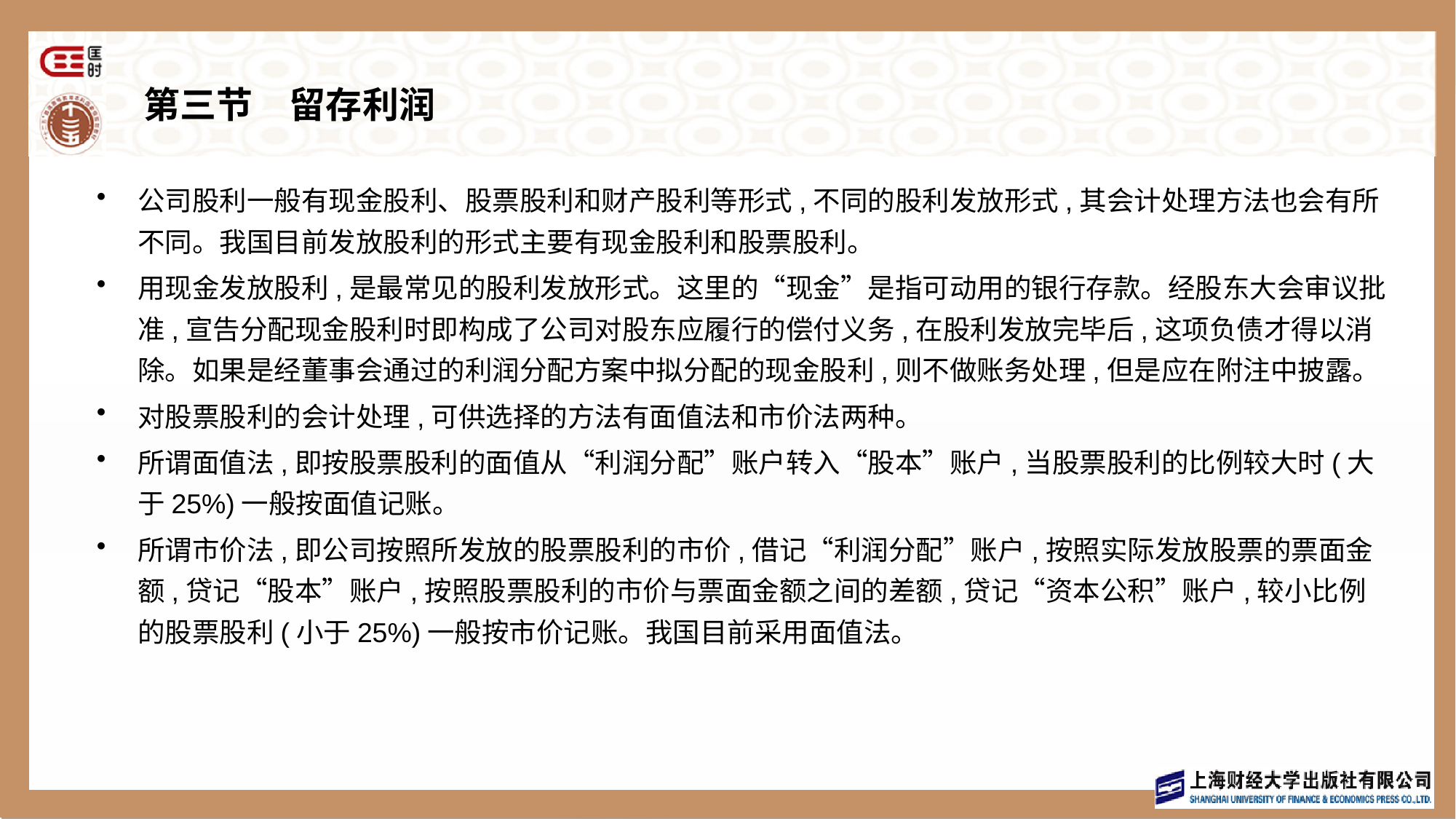

# 第三节　留存利润
公司股利一般有现金股利、股票股利和财产股利等形式,不同的股利发放形式,其会计处理方法也会有所不同。我国目前发放股利的形式主要有现金股利和股票股利。
用现金发放股利,是最常见的股利发放形式。这里的“现金”是指可动用的银行存款。经股东大会审议批准,宣告分配现金股利时即构成了公司对股东应履行的偿付义务,在股利发放完毕后,这项负债才得以消除。如果是经董事会通过的利润分配方案中拟分配的现金股利,则不做账务处理,但是应在附注中披露。
对股票股利的会计处理,可供选择的方法有面值法和市价法两种。
所谓面值法,即按股票股利的面值从“利润分配”账户转入“股本”账户,当股票股利的比例较大时(大于25%)一般按面值记账。
所谓市价法,即公司按照所发放的股票股利的市价,借记“利润分配”账户,按照实际发放股票的票面金额,贷记“股本”账户,按照股票股利的市价与票面金额之间的差额,贷记“资本公积”账户,较小比例的股票股利(小于25%)一般按市价记账。我国目前采用面值法。